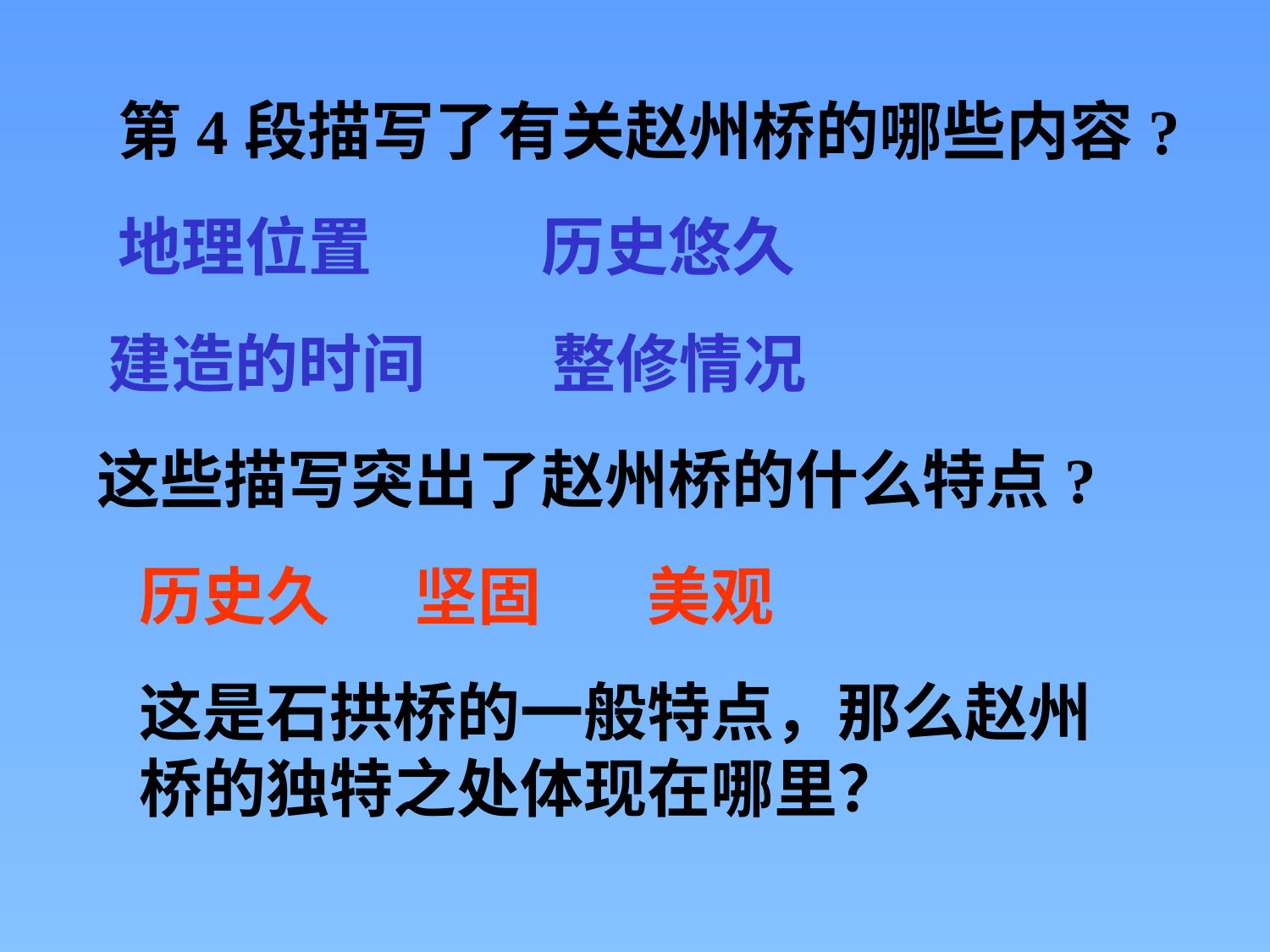

第4段描写了有关赵州桥的哪些内容?
地理位置
历史悠久
建造的时间
整修情况
这些描写突出了赵州桥的什么特点?
历史久
坚固
美观
这是石拱桥的一般特点，那么赵州桥的独特之处体现在哪里？